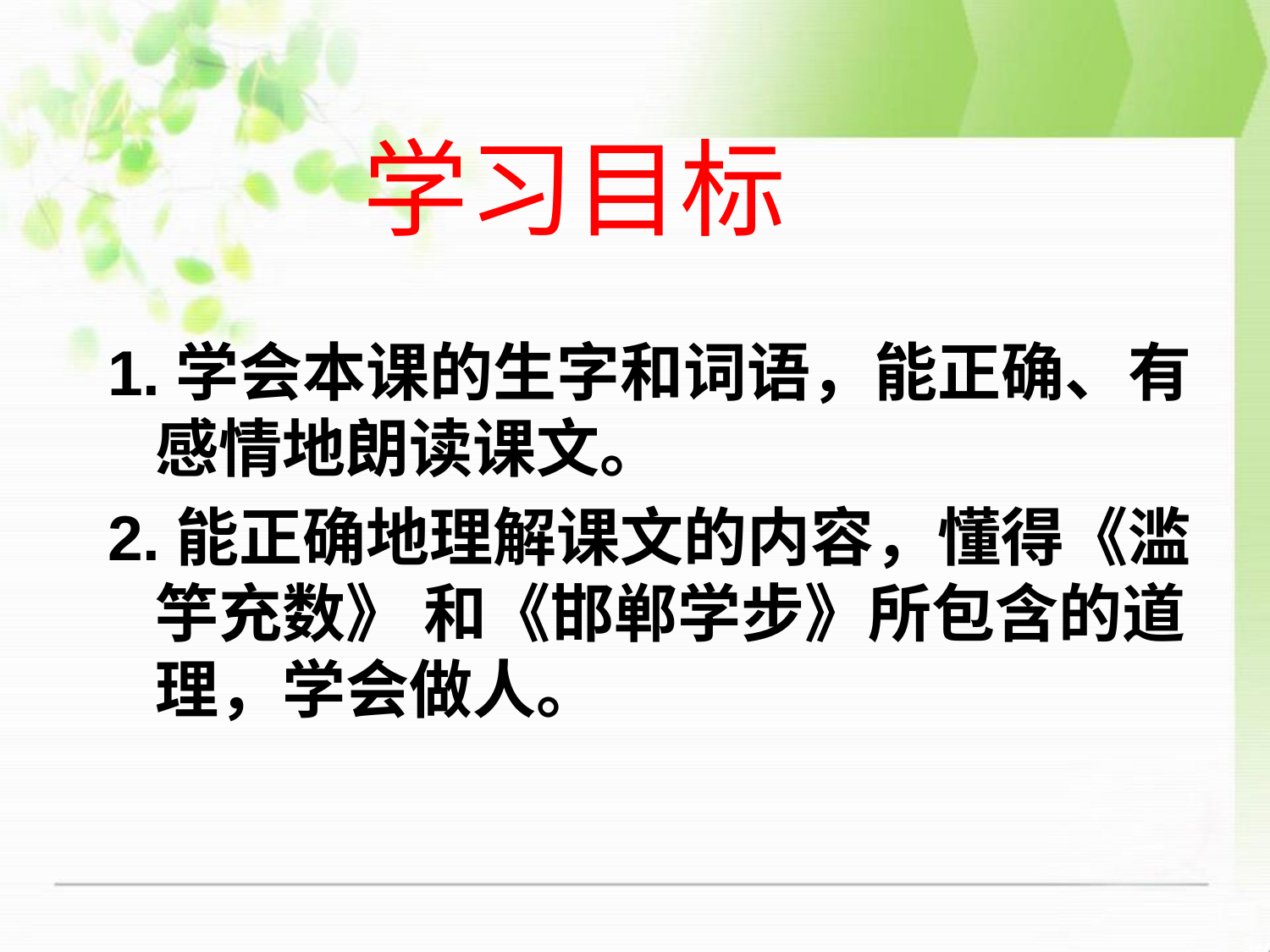

学习目标
1.学会本课的生字和词语，能正确、有感情地朗读课文。
2.能正确地理解课文的内容，懂得《滥竽充数》 和《邯郸学步》所包含的道理，学会做人。